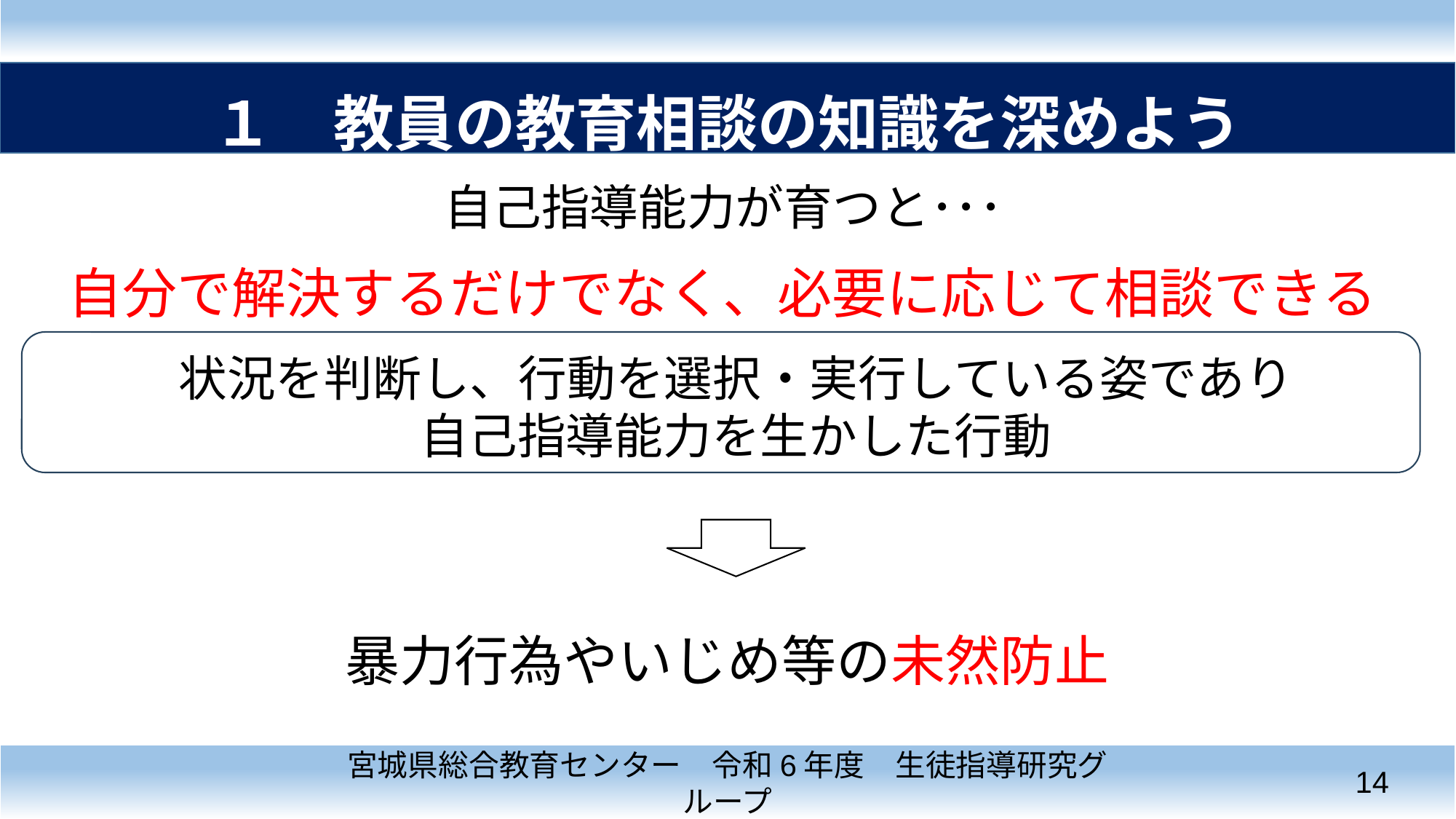

１　教員の教育相談の知識を深めよう

自己指導能力が育つと･･･
自分で解決するだけでなく、必要に応じて相談できる

状況を判断し、行動を選択・実行している姿であり
自己指導能力を生かした行動

暴力行為やいじめ等の未然防止
14
宮城県総合教育センター　令和6年度　生徒指導研究グループ